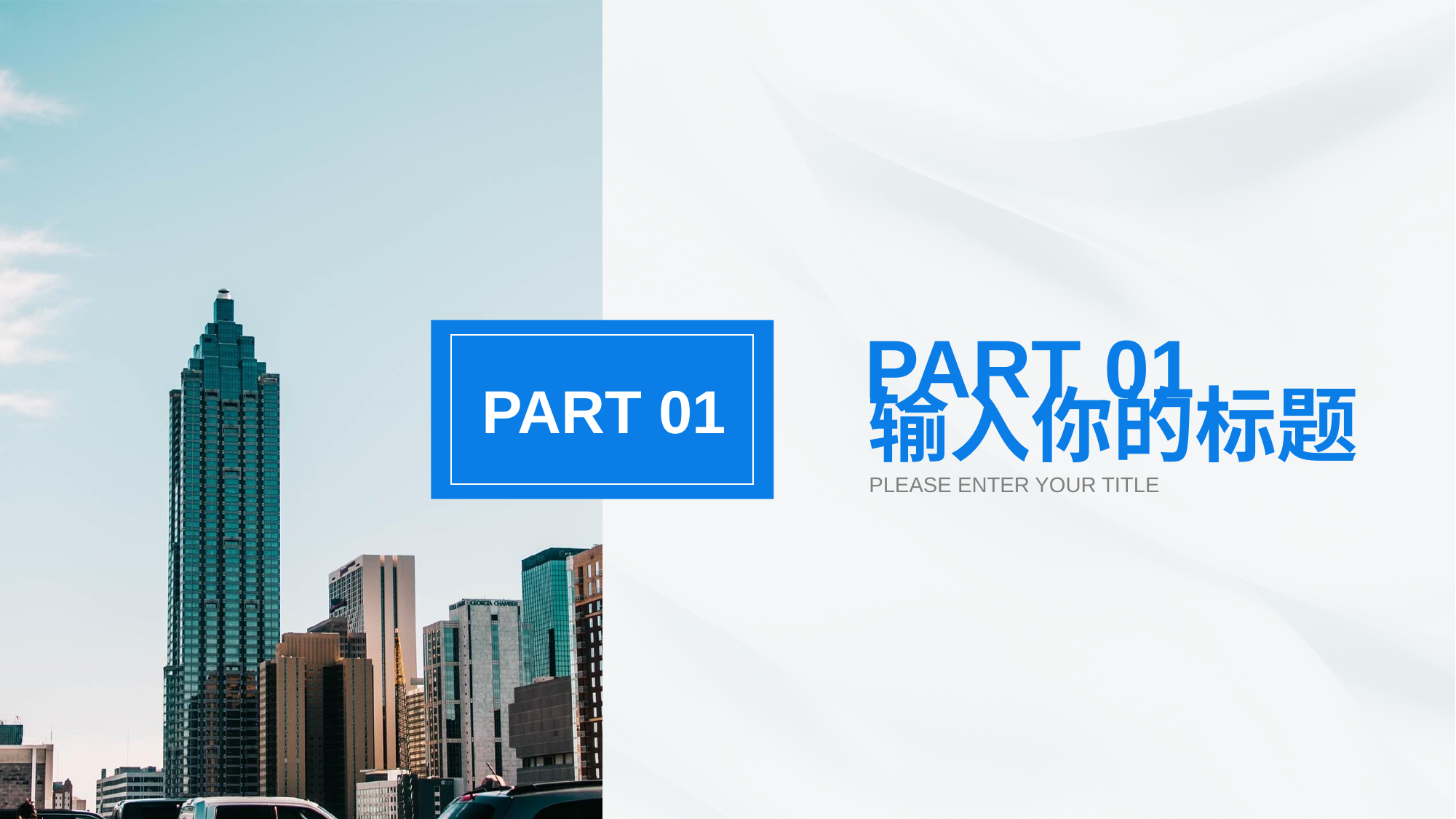

PART 01
PART 01
输入你的标题
PLEASE ENTER YOUR TITLE